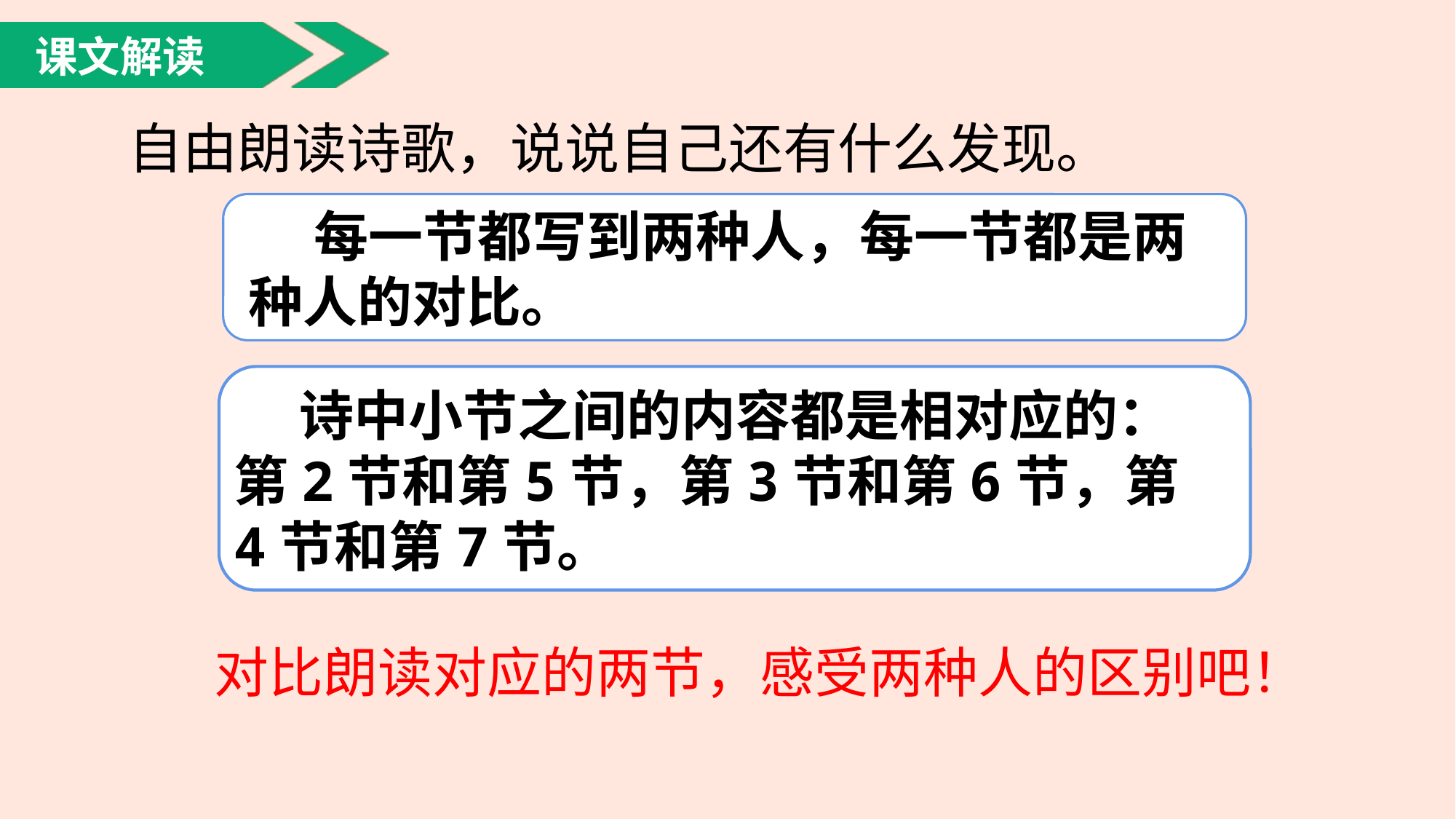

课文解读
自由朗读诗歌，说说自己还有什么发现。

    每一节都写到两种人，每一节都是两种人的对比。

    诗中小节之间的内容都是相对应的：第2节和第5节，第3节和第6节，第4节和第7节。
对比朗读对应的两节，感受两种人的区别吧！